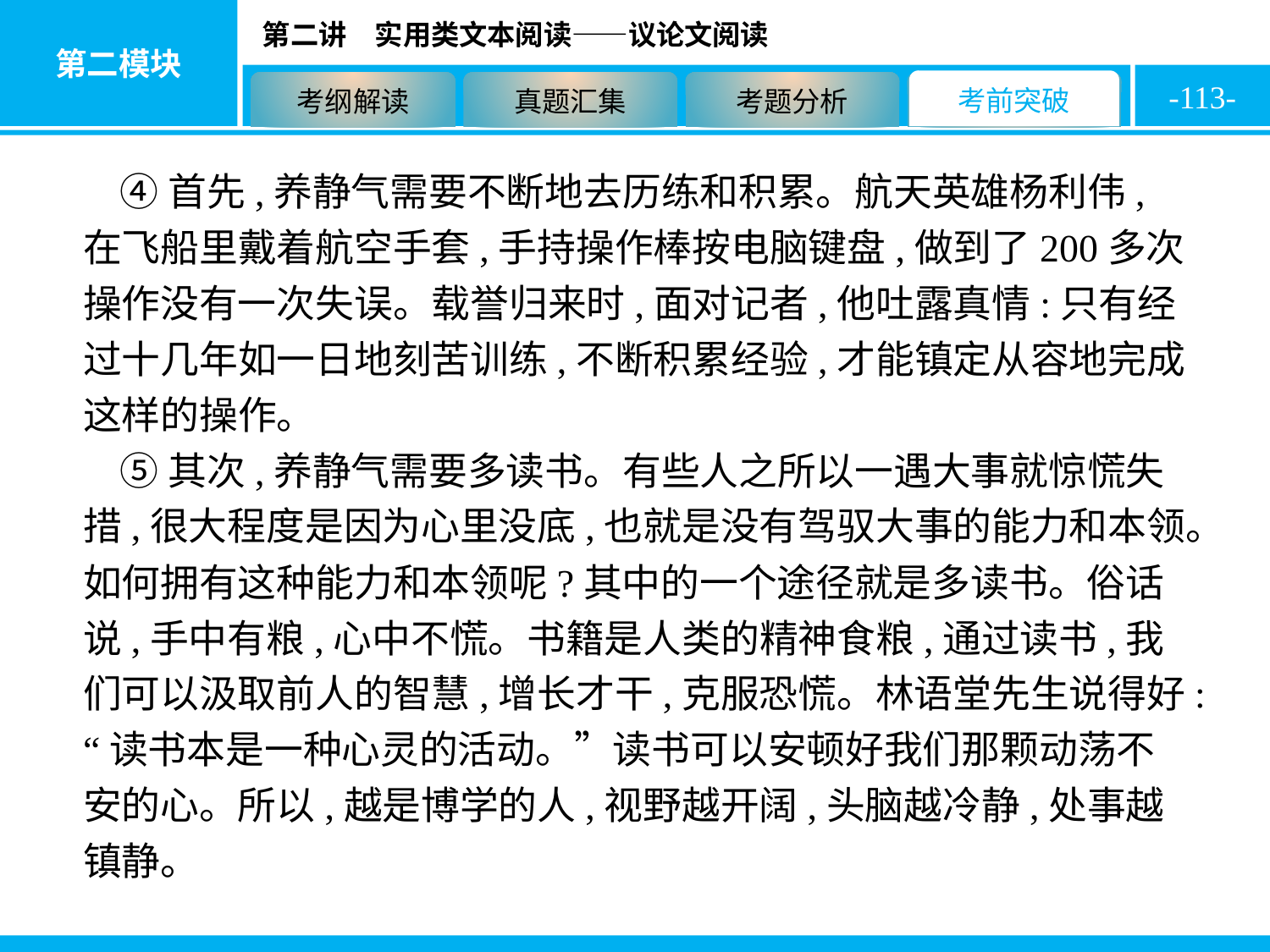

-113-
④首先,养静气需要不断地去历练和积累。航天英雄杨利伟,在飞船里戴着航空手套,手持操作棒按电脑键盘,做到了200多次操作没有一次失误。载誉归来时,面对记者,他吐露真情:只有经过十几年如一日地刻苦训练,不断积累经验,才能镇定从容地完成这样的操作。
⑤其次,养静气需要多读书。有些人之所以一遇大事就惊慌失措,很大程度是因为心里没底,也就是没有驾驭大事的能力和本领。如何拥有这种能力和本领呢?其中的一个途径就是多读书。俗话说,手中有粮,心中不慌。书籍是人类的精神食粮,通过读书,我们可以汲取前人的智慧,增长才干,克服恐慌。林语堂先生说得好:“读书本是一种心灵的活动。”读书可以安顿好我们那颗动荡不安的心。所以,越是博学的人,视野越开阔,头脑越冷静,处事越镇静。